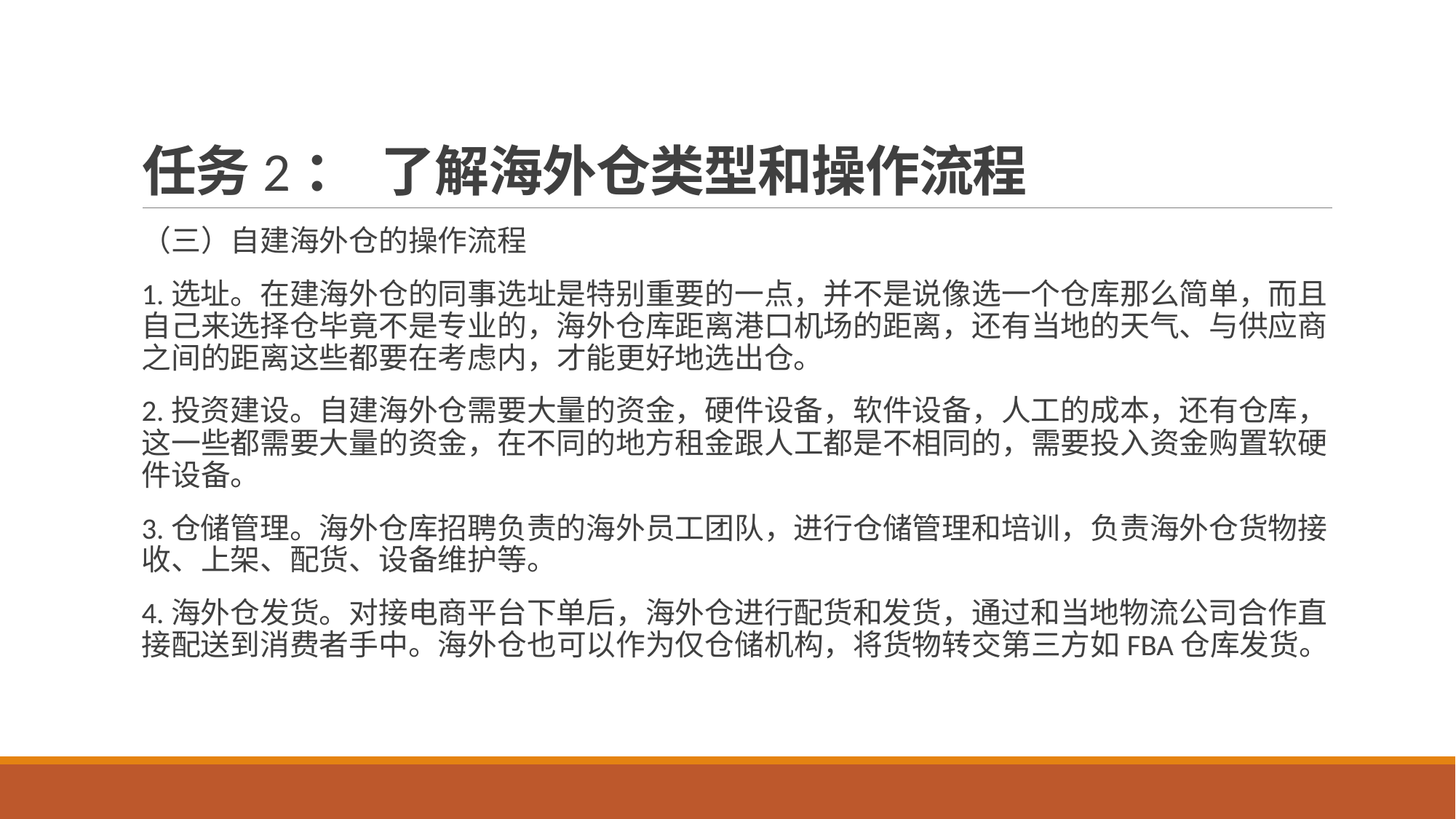

# 任务2：  了解海外仓类型和操作流程
（三）自建海外仓的操作流程
1.选址。在建海外仓的同事选址是特别重要的一点，并不是说像选一个仓库那么简单，而且自己来选择仓毕竟不是专业的，海外仓库距离港口机场的距离，还有当地的天气、与供应商之间的距离这些都要在考虑内，才能更好地选出仓。
2.投资建设。自建海外仓需要大量的资金，硬件设备，软件设备，人工的成本，还有仓库，这一些都需要大量的资金，在不同的地方租金跟人工都是不相同的，需要投入资金购置软硬件设备。
3.仓储管理。海外仓库招聘负责的海外员工团队，进行仓储管理和培训，负责海外仓货物接收、上架、配货、设备维护等。
4.海外仓发货。对接电商平台下单后，海外仓进行配货和发货，通过和当地物流公司合作直接配送到消费者手中。海外仓也可以作为仅仓储机构，将货物转交第三方如FBA仓库发货。